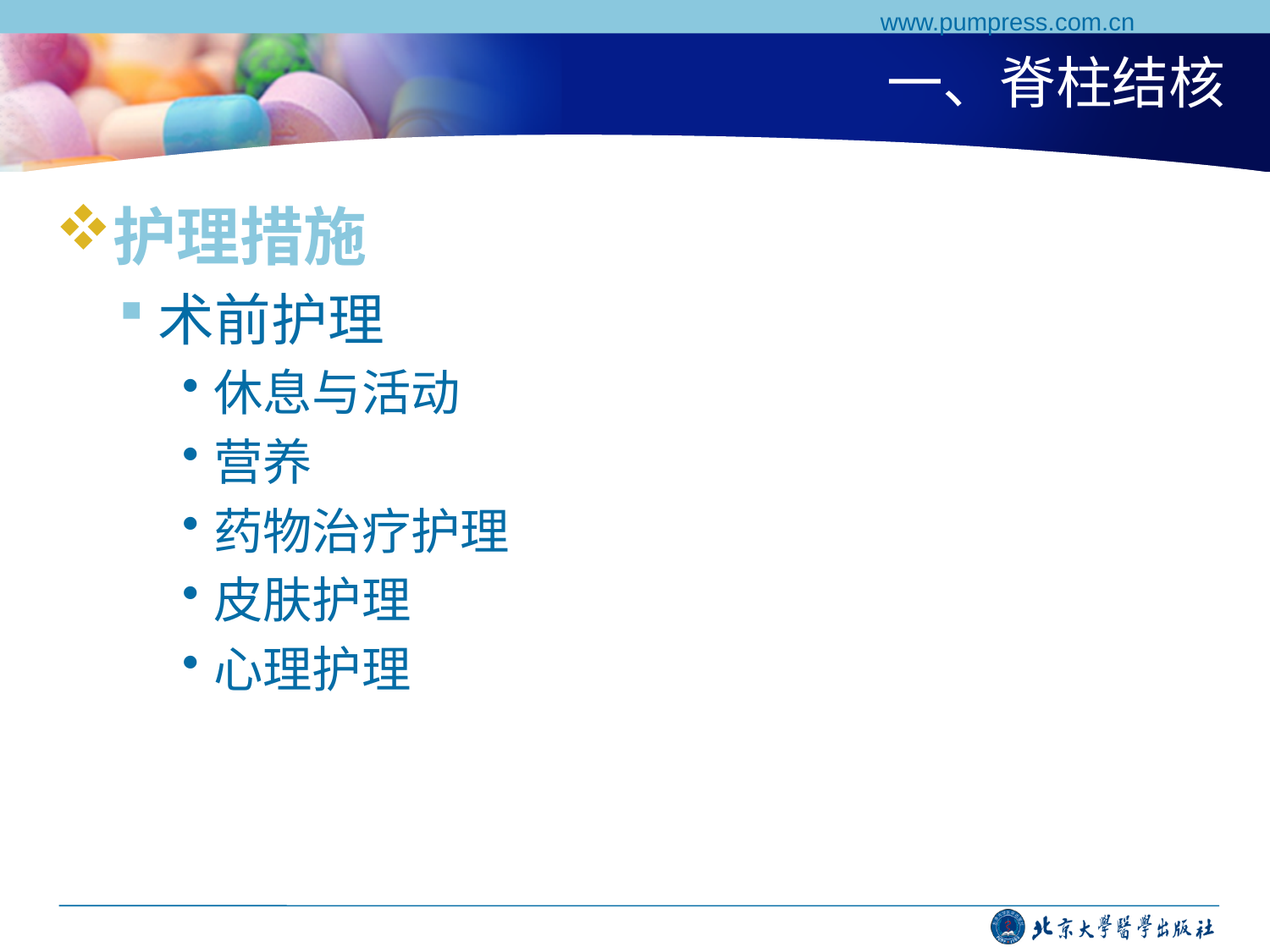

www.pumpress.com.cn
# 一、脊柱结核
护理措施
术前护理
休息与活动
营养
药物治疗护理
皮肤护理
心理护理